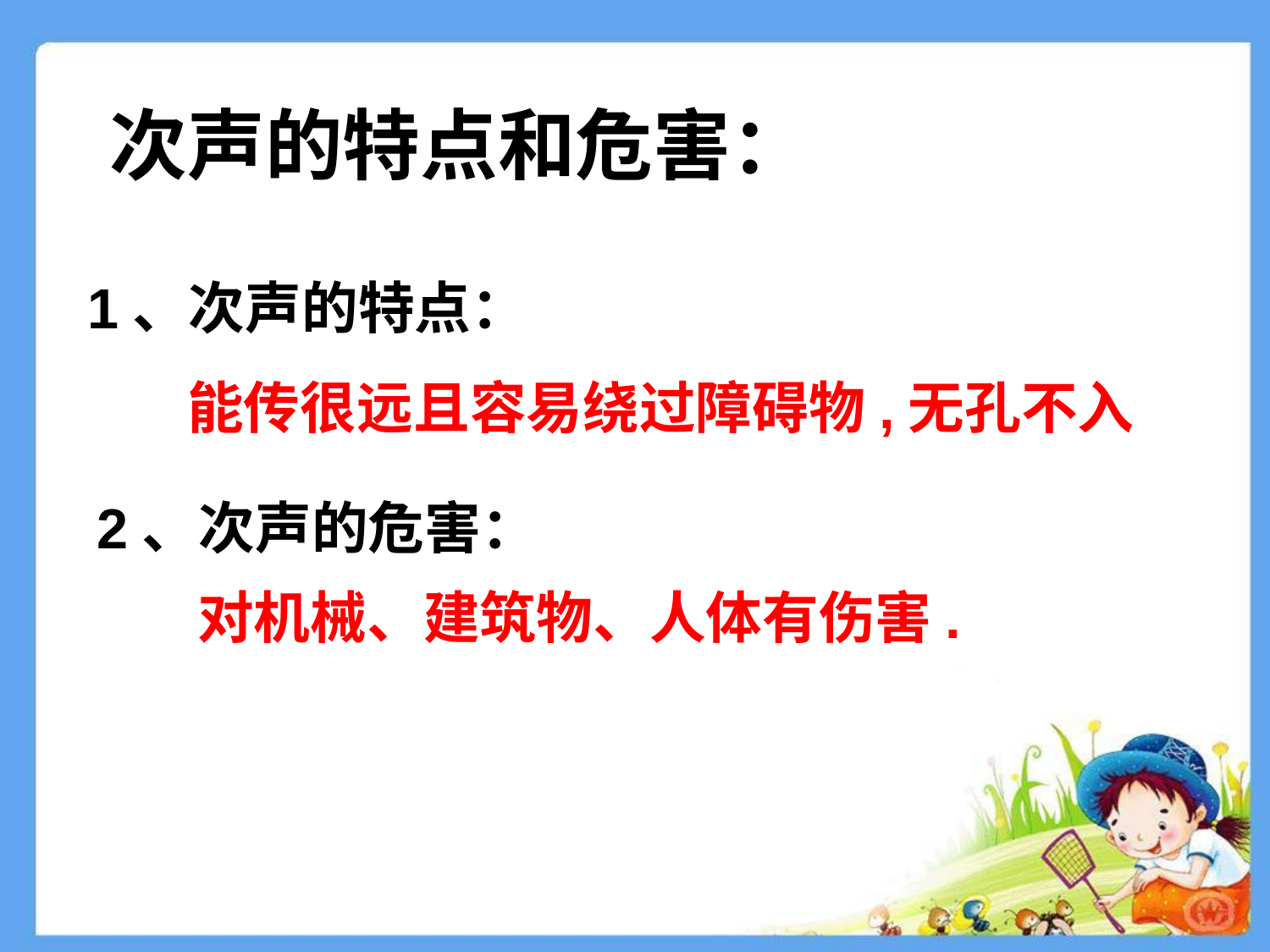

次声的特点和危害：
1、次声的特点：
能传很远且容易绕过障碍物,无孔不入
2、次声的危害：
对机械、建筑物、人体有伤害.